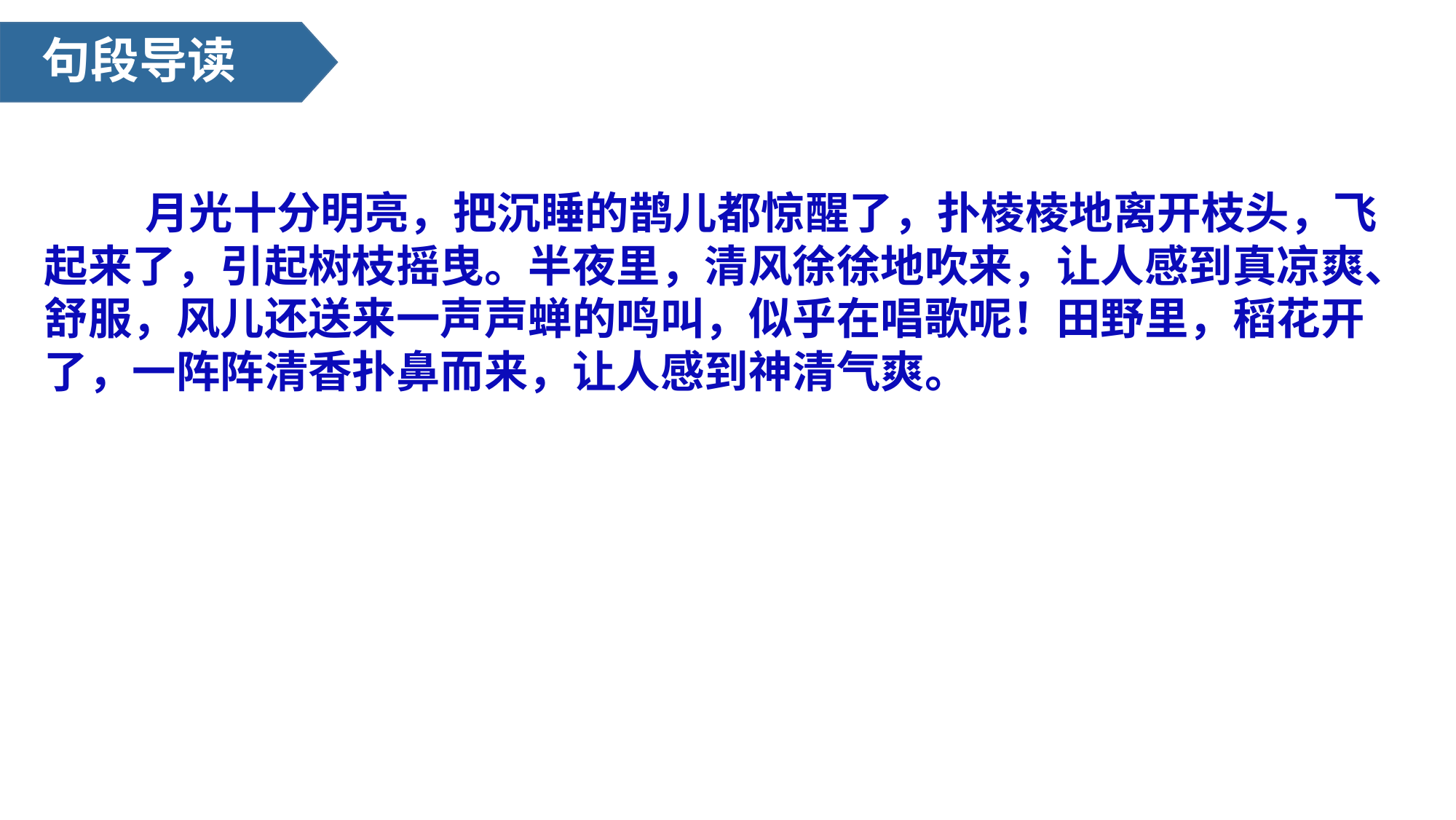

句段导读
         月光十分明亮，把沉睡的鹊儿都惊醒了，扑棱棱地离开枝头，飞起来了，引起树枝摇曳。半夜里，清风徐徐地吹来，让人感到真凉爽、舒服，风儿还送来一声声蝉的鸣叫，似乎在唱歌呢！田野里，稻花开了，一阵阵清香扑鼻而来，让人感到神清气爽。